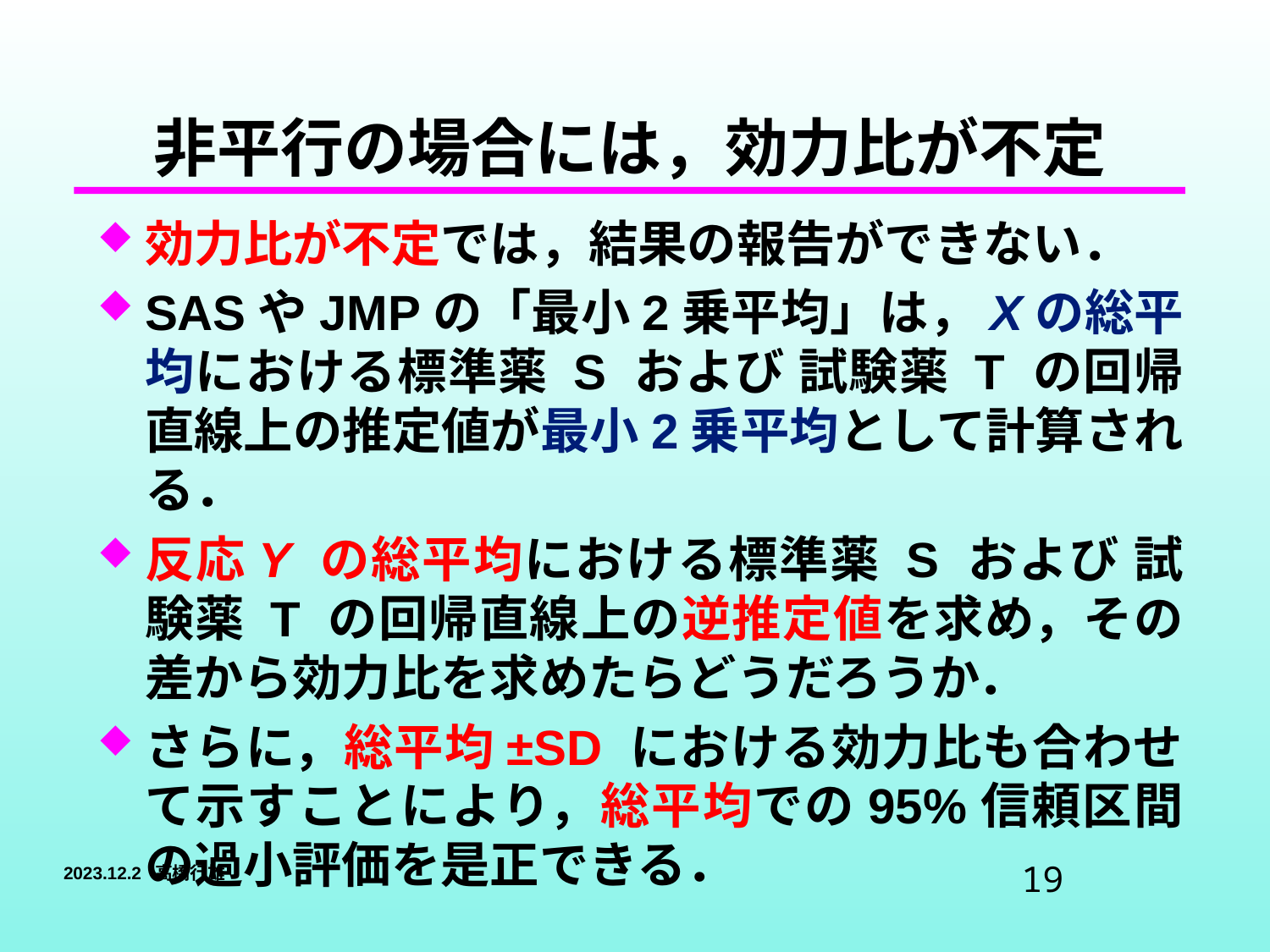

# 非平行の場合には，効力比が不定
効力比が不定では，結果の報告ができない．
SASやJMPの「最小2乗平均」は，Xの総平均における標準薬 S および 試験薬 T の回帰直線上の推定値が最小2乗平均として計算される．
反応Y の総平均における標準薬 S および 試験薬 T の回帰直線上の逆推定値を求め，その差から効力比を求めたらどうだろうか．
さらに，総平均±SD における効力比も合わせて示すことにより，総平均での95%信頼区間の過小評価を是正できる．